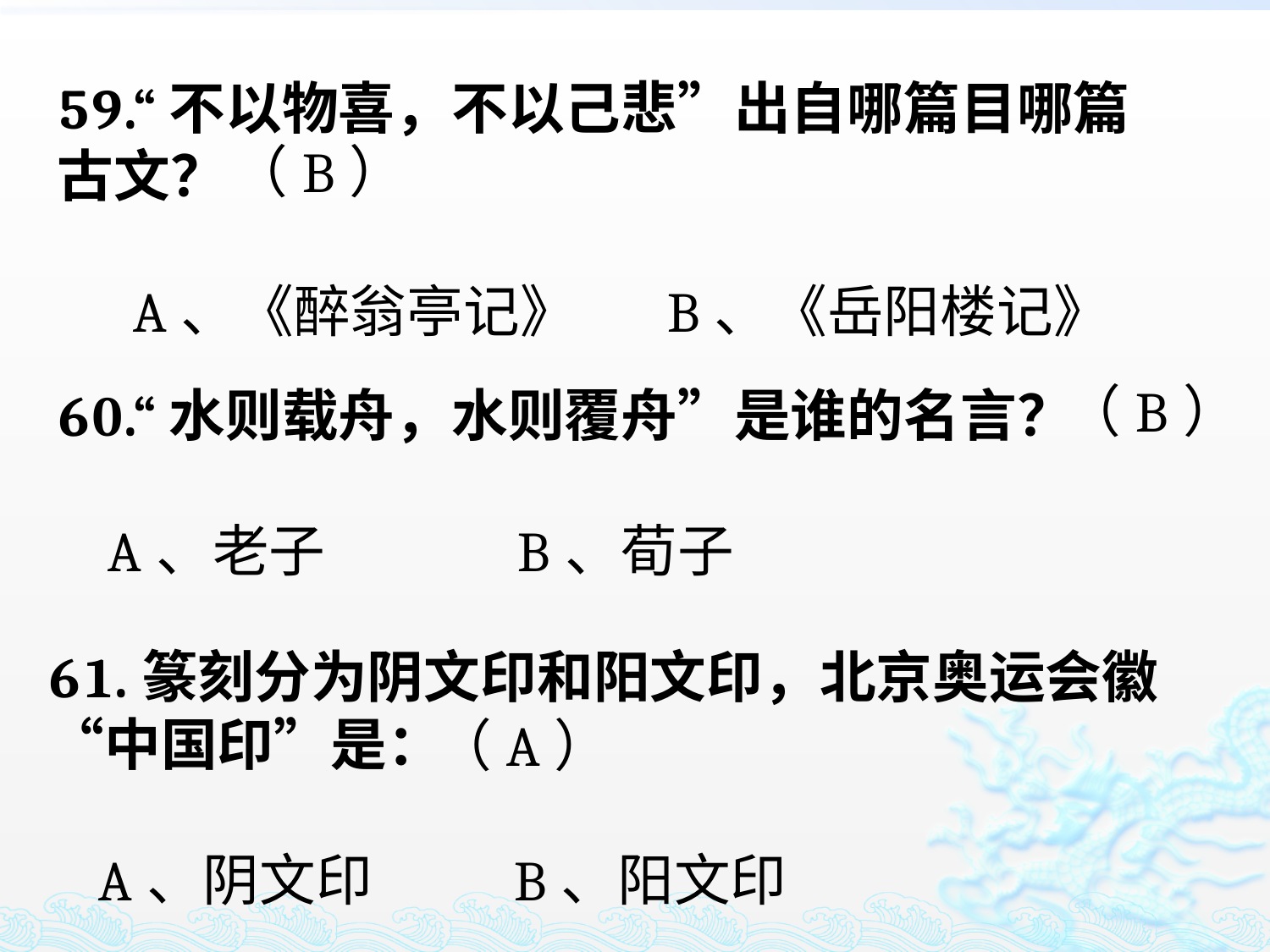

59.“不以物喜，不以己悲”出自哪篇目哪篇古文？

      A、《醉翁亭记》      B、《岳阳楼记》
（B）
（B）
60.“水则载舟，水则覆舟”是谁的名言？

    A、老子              B、荀子
61.篆刻分为阴文印和阳文印，北京奥运会徽“中国印”是：

    A、阴文印          B、阳文印
（A）